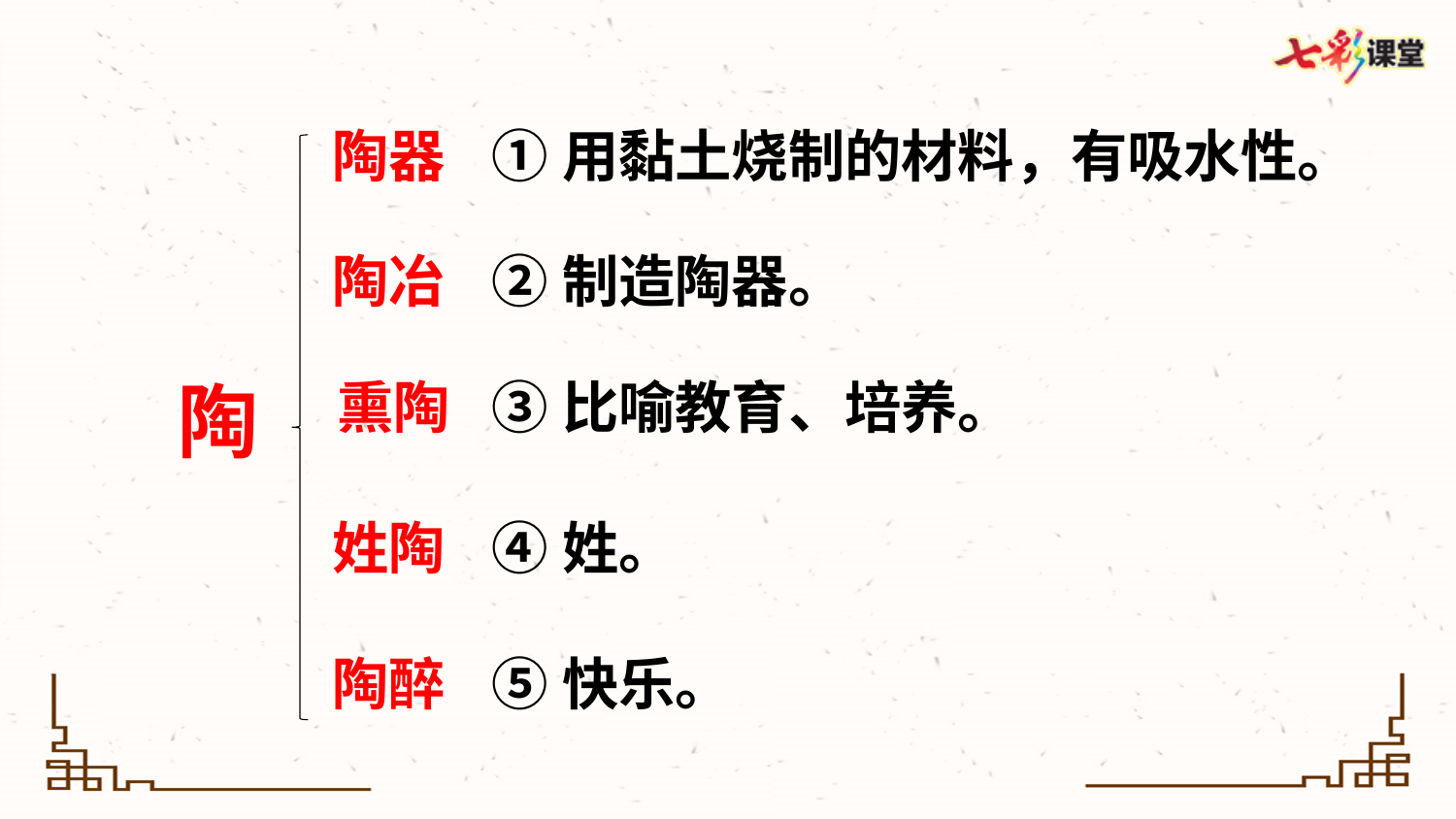

陶器
①用黏土烧制的材料，有吸水性。

陶冶
②制造陶器。
陶
熏陶
③比喻教育、培养。
姓陶
④姓。
陶醉
⑤快乐。